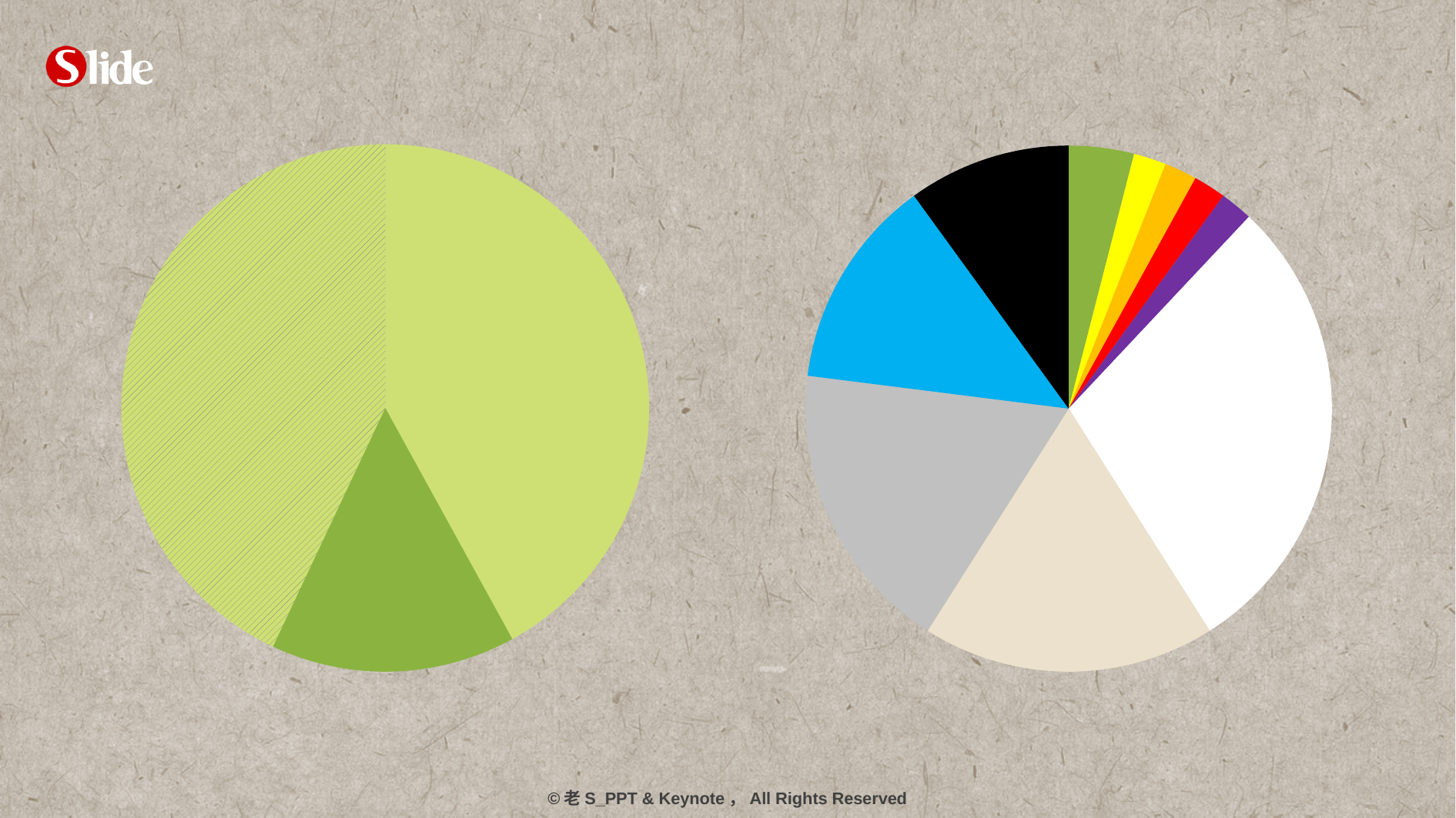

### Chart

| Category | 东部 |
|---|---|
| 第一季度 | 42.0 |
| 第二季度 | 15.0 |
| 第三季度 | 43.0 |

### Chart

| Category | 列1 |
|---|---|
| A | 4.0 |
| B | 2.0 |
| C | 2.0 |